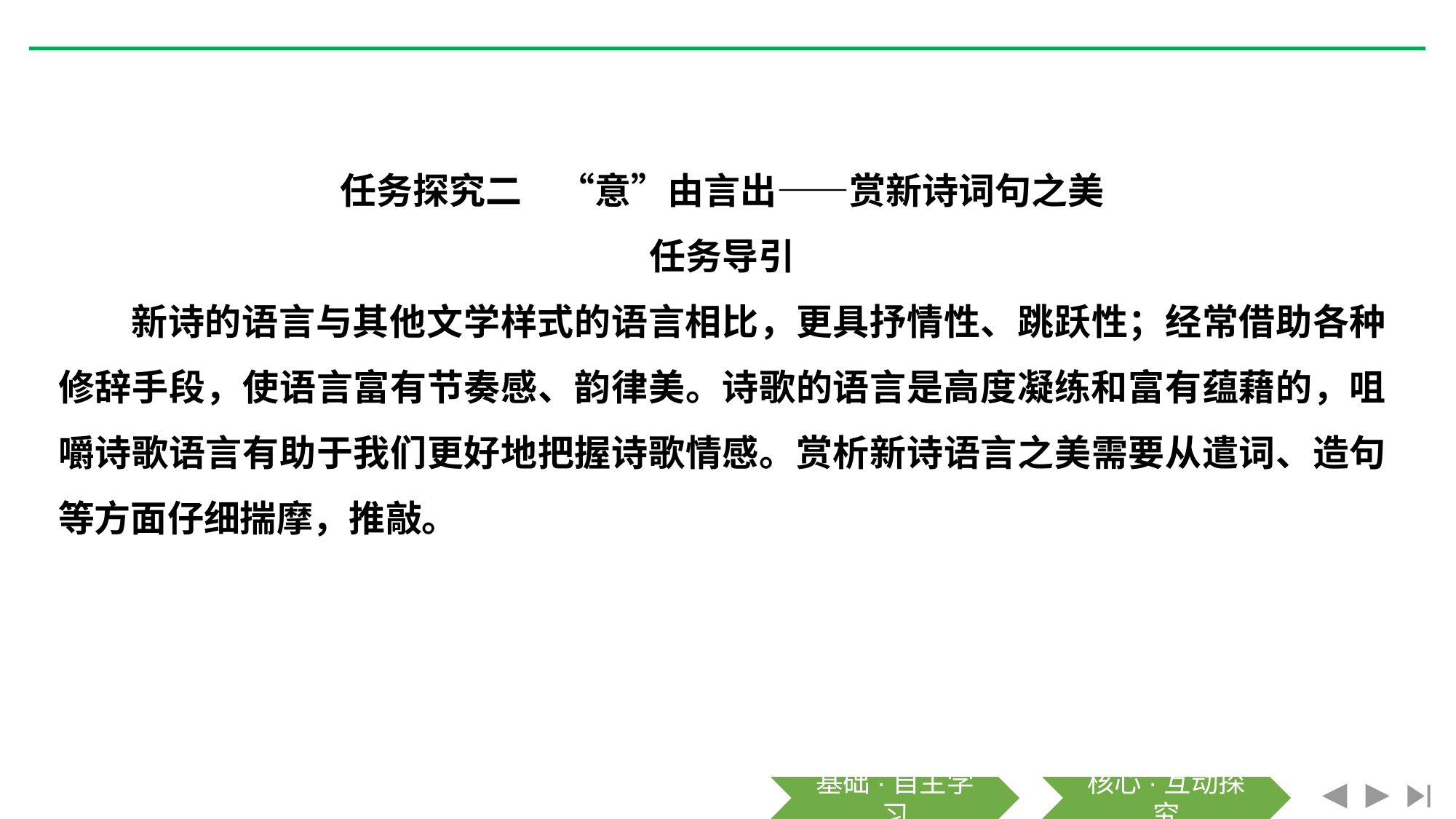

任务探究二　“意”由言出——赏新诗词句之美
任务导引
新诗的语言与其他文学样式的语言相比，更具抒情性、跳跃性；经常借助各种修辞手段，使语言富有节奏感、韵律美。诗歌的语言是高度凝练和富有蕴藉的，咀嚼诗歌语言有助于我们更好地把握诗歌情感。赏析新诗语言之美需要从遣词、造句等方面仔细揣摩，推敲。